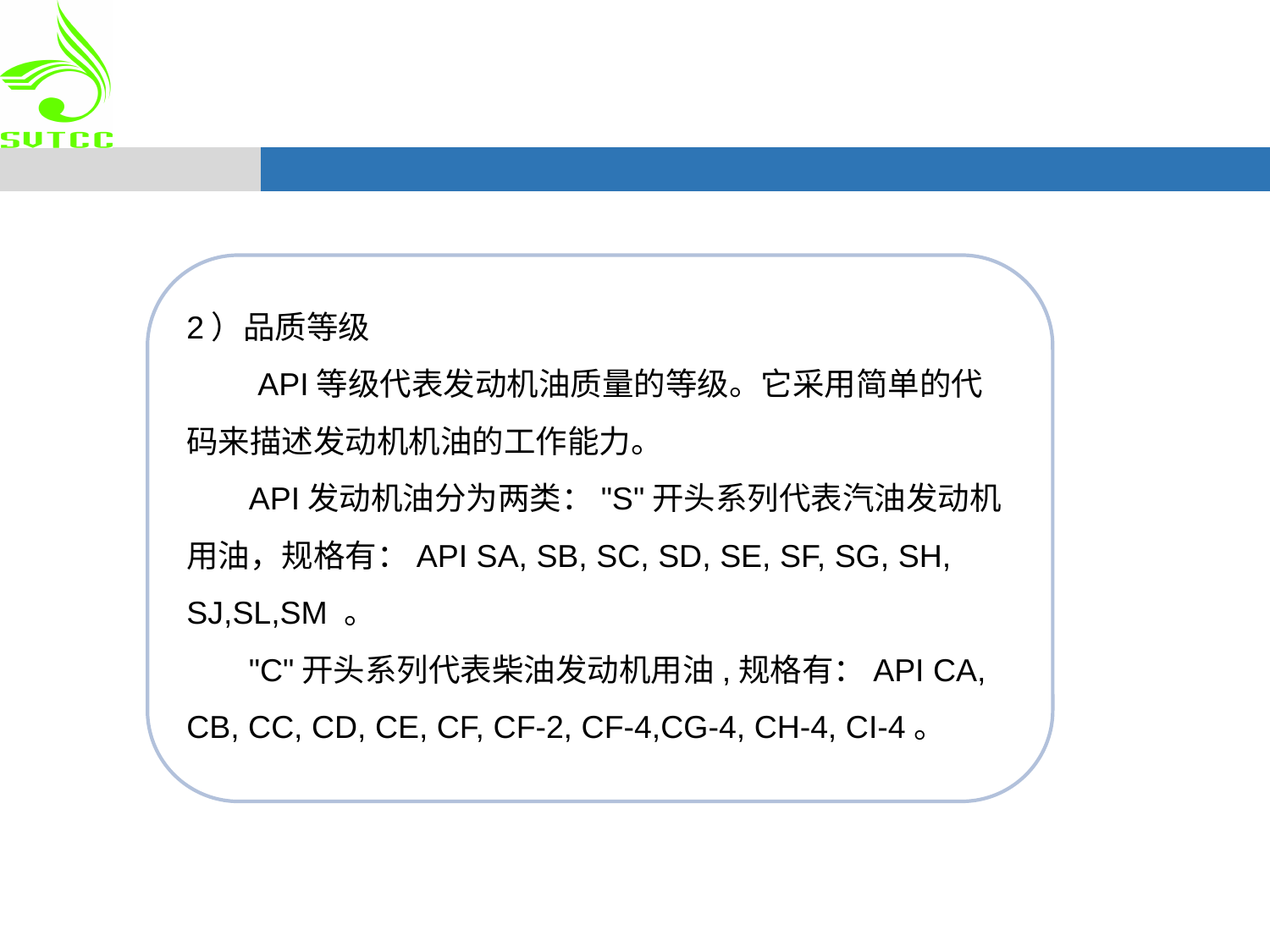

2）品质等级
        API等级代表发动机油质量的等级。它采用简单的代码来描述发动机机油的工作能力。
       API发动机油分为两类："S"开头系列代表汽油发动机用油，规格有：API SA, SB, SC, SD, SE, SF, SG, SH, SJ,SL,SM 。
       "C"开头系列代表柴油发动机用油,规格有：API CA, CB, CC, CD, CE, CF, CF-2, CF-4,CG-4, CH-4, CI-4。